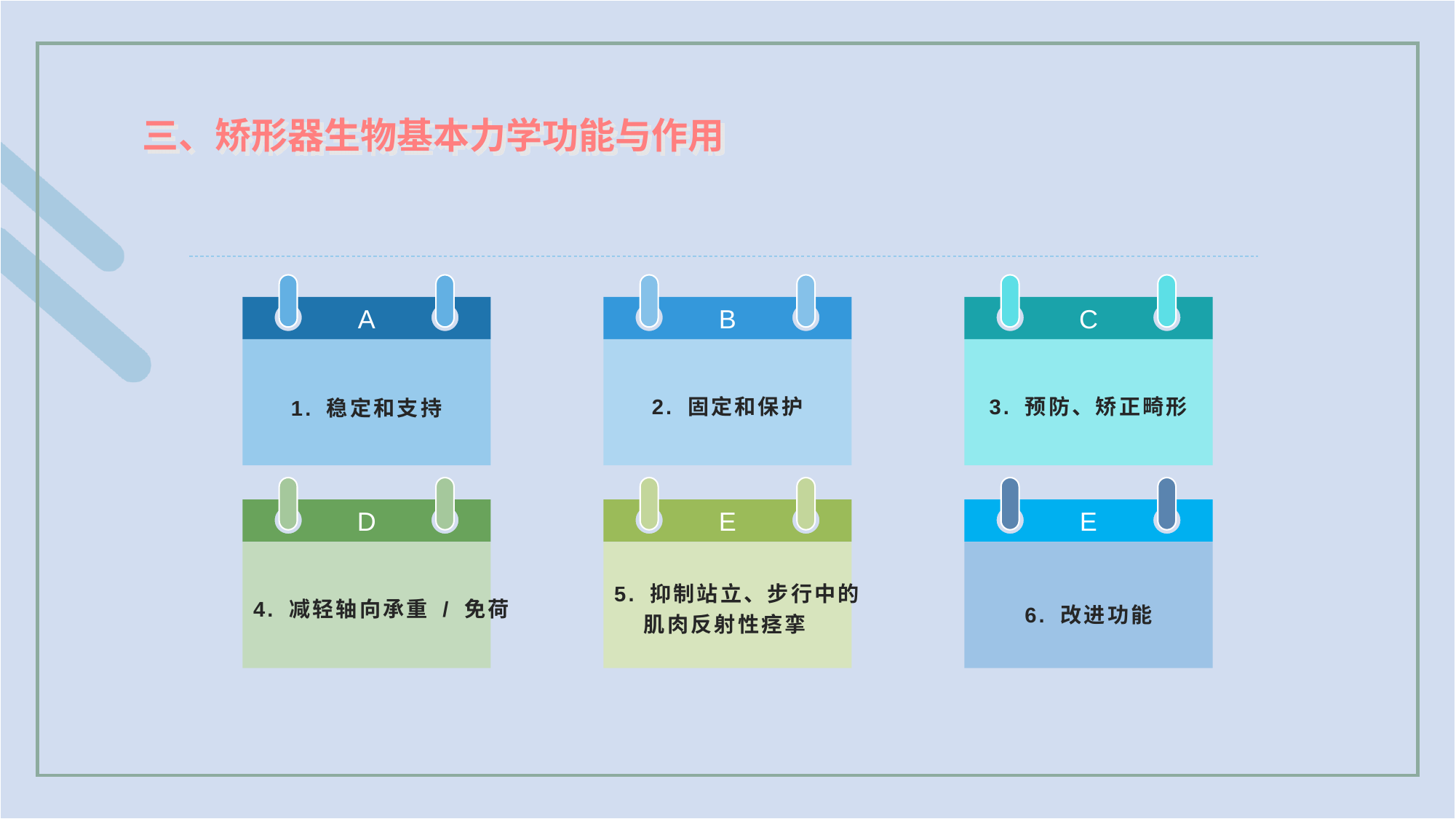

三、矫形器生物基本力学功能与作用

A

1. 稳定和支持

B

2. 固定和保护

C

3. 预防、矫正畸形

D

4. 减轻轴向承重 / 免荷

E

5. 抑制站立、步行中的
肌肉反射性痉挛

E

6. 改进功能